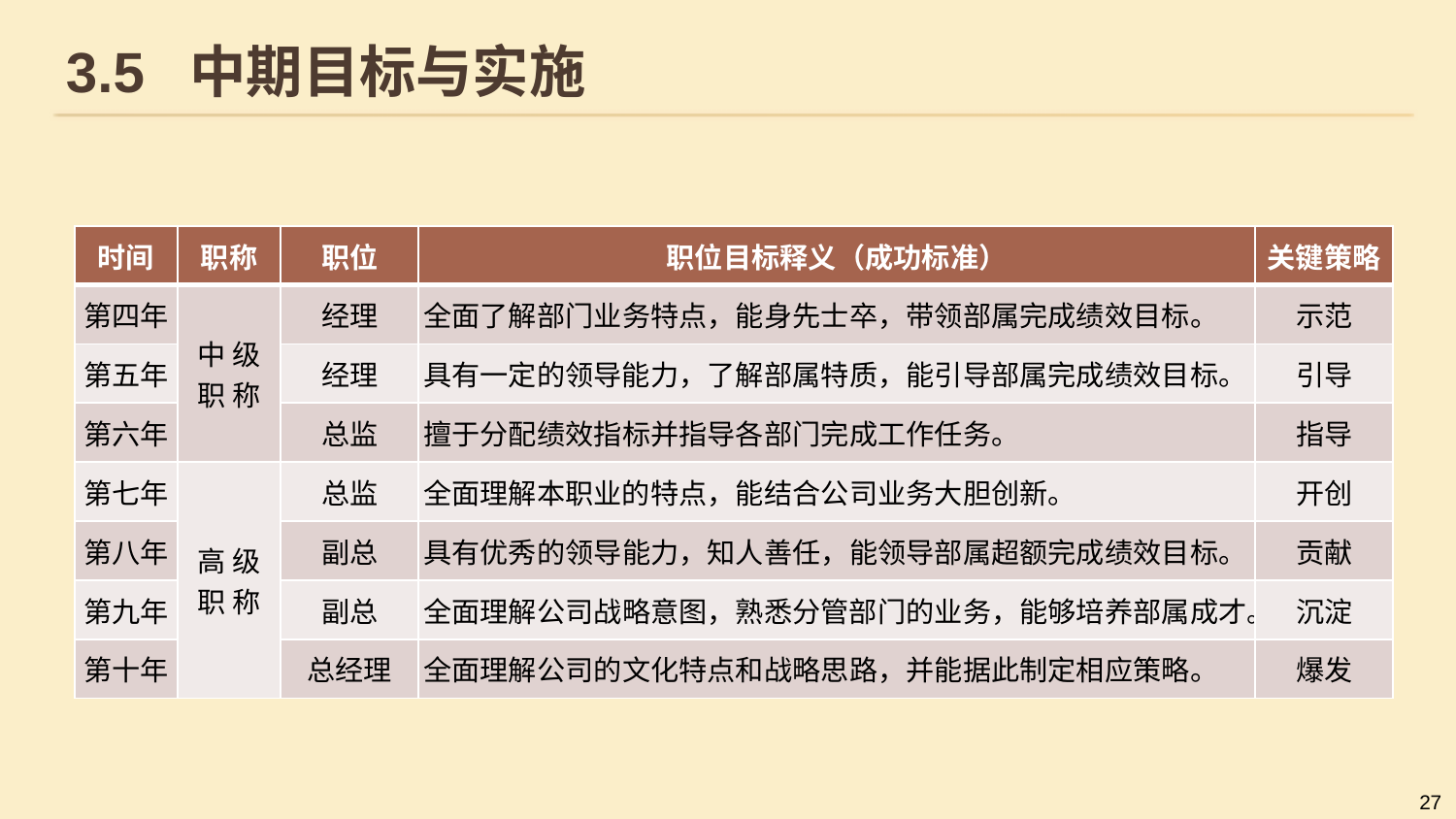

# 3.5  中期目标与实施
| 时间 | 职称 | 职位 | 职位目标释义（成功标准） | 关键策略 |
| --- | --- | --- | --- | --- |
| 第四年 | 中 级 职 称 | 经理 | 全面了解部门业务特点，能身先士卒，带领部属完成绩效目标。 | 示范 |
| 第五年 |  | 经理 | 具有一定的领导能力，了解部属特质，能引导部属完成绩效目标。 | 引导 |
| 第六年 |  | 总监 | 擅于分配绩效指标并指导各部门完成工作任务。 | 指导 |
| 第七年 | 高 级 职 称 | 总监 | 全面理解本职业的特点，能结合公司业务大胆创新。 | 开创 |
| 第八年 |  | 副总 | 具有优秀的领导能力，知人善任，能领导部属超额完成绩效目标。 | 贡献 |
| 第九年 |  | 副总 | 全面理解公司战略意图，熟悉分管部门的业务，能够培养部属成才。 | 沉淀 |
| 第十年 |  | 总经理 | 全面理解公司的文化特点和战略思路，并能据此制定相应策略。 | 爆发 |
27